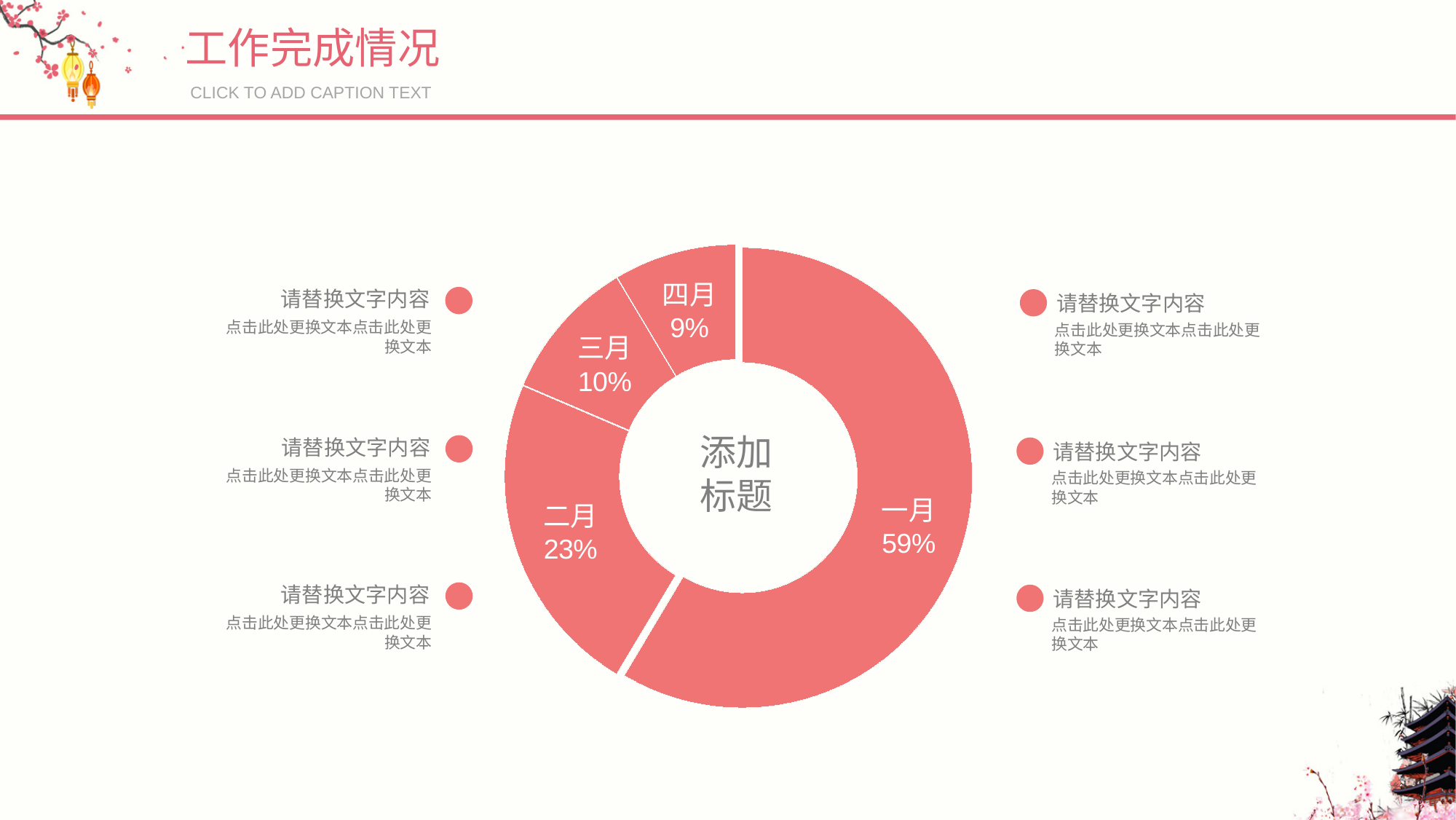

工作完成情况
CLICK TO ADD CAPTION TEXT

### Chart

| Category | 列1 |
|---|---|
| 一月 | 8.2 |
| 二月 | 3.2 |
| 三月 | 1.4 |
| 四月 | 1.2 |
添加
标题
请替换文字内容
请替换文字内容

点击此处更换文本点击此处更换文本
点击此处更换文本点击此处更换文本
请替换文字内容
请替换文字内容

点击此处更换文本点击此处更换文本
点击此处更换文本点击此处更换文本
请替换文字内容
请替换文字内容

点击此处更换文本点击此处更换文本
点击此处更换文本点击此处更换文本